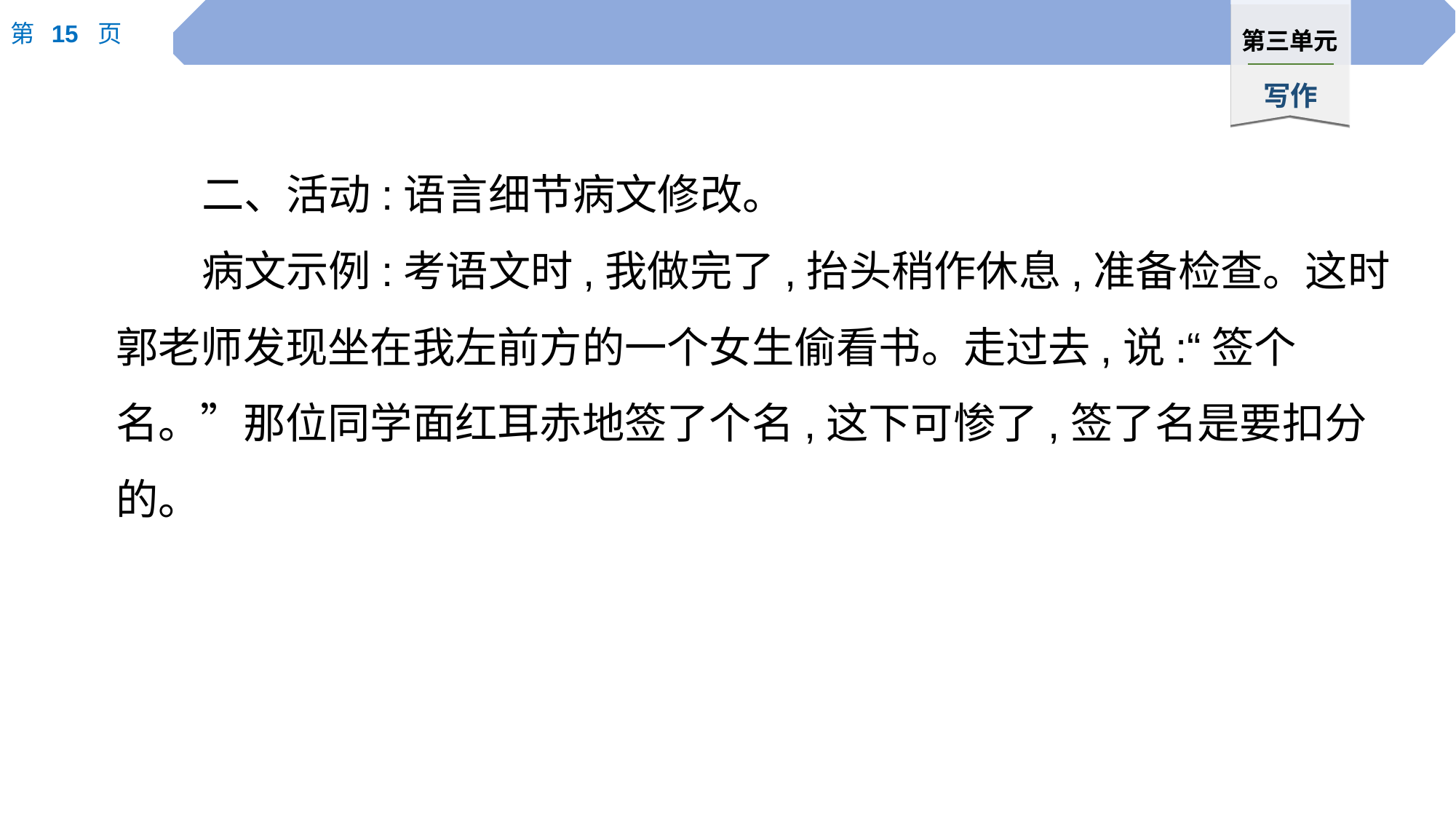

二、活动:语言细节病文修改。
病文示例:考语文时,我做完了,抬头稍作休息,准备检查。这时郭老师发现坐在我左前方的一个女生偷看书。走过去,说:“签个名。”那位同学面红耳赤地签了个名,这下可惨了,签了名是要扣分的。